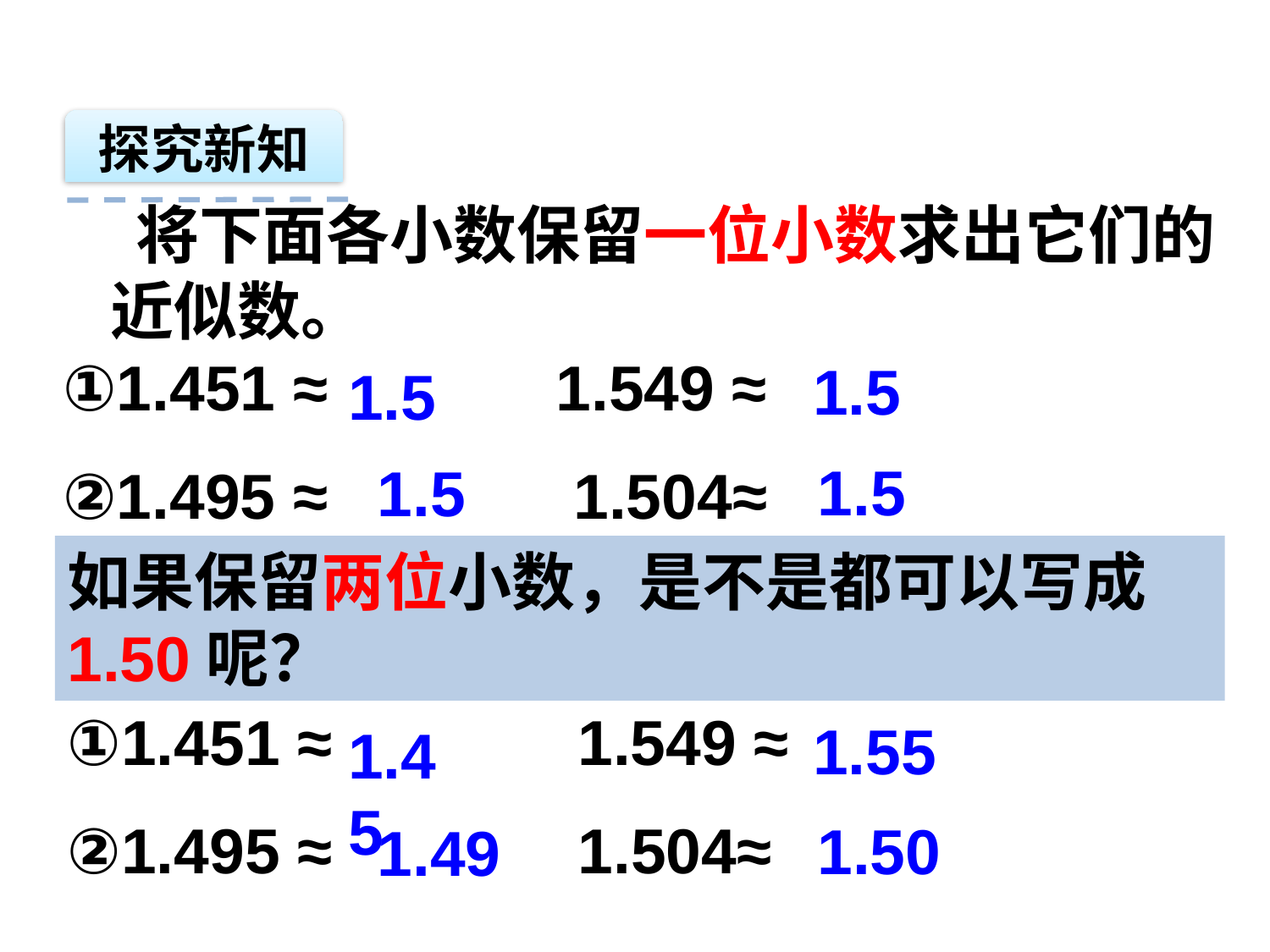

探究新知
    将下面各小数保留一位小数求出它们的近似数。
①1.451 ≈             1.549 ≈
②1.495 ≈              1.504≈
1.5
1.5
1.5
1.5
如果保留两位小数，是不是都可以写成1.50呢？
①1.451 ≈              1.549 ≈
②1.495 ≈              1.504≈
1.55
1.45
1.50
1.49